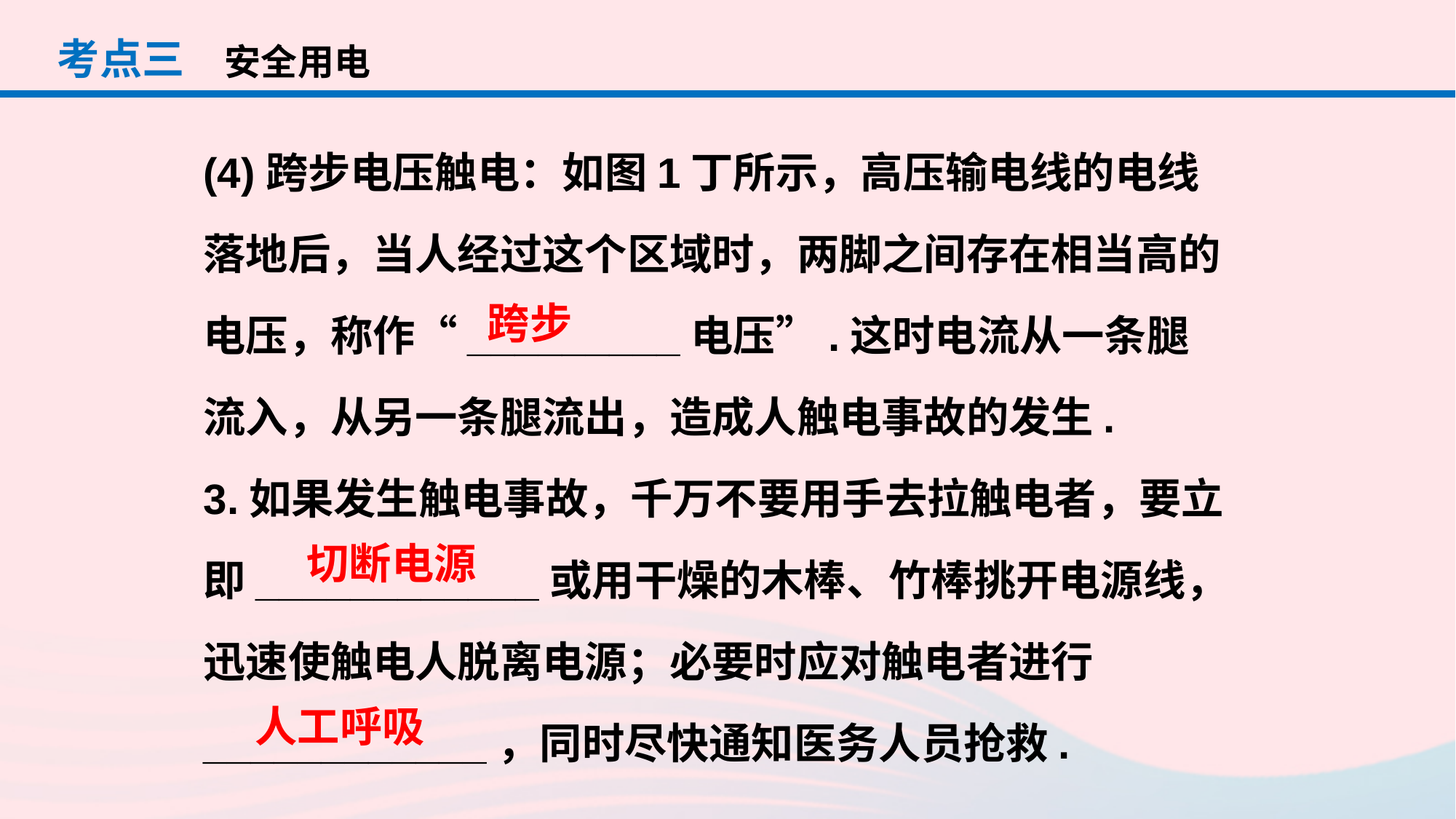

考点三
安全用电

(4)跨步电压触电：如图1丁所示，高压输电线的电线落地后，当人经过这个区域时，两脚之间存在相当高的电压，称作“_________电压”.这时电流从一条腿流入，从另一条腿流出，造成人触电事故的发生.
3.如果发生触电事故，千万不要用手去拉触电者，要立即____________或用干燥的木棒、竹棒挑开电源线，迅速使触电人脱离电源；必要时应对触电者进行____________，同时尽快通知医务人员抢救.
跨步
切断电源
人工呼吸